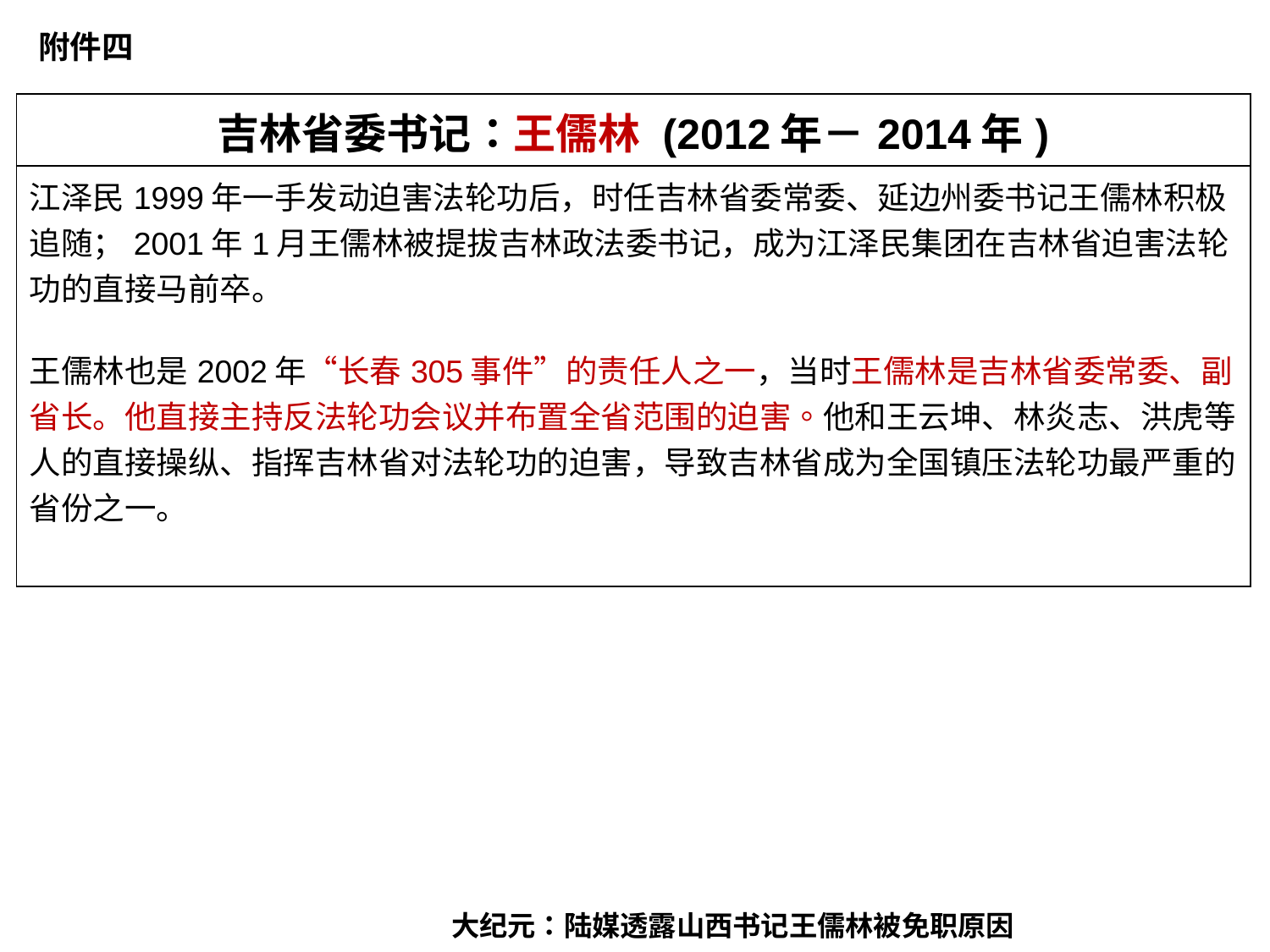

附件四
| 吉林省委书记：王儒林 (2012年－2014年) |
| --- |
| 江泽民1999年一手发动迫害法轮功后，时任吉林省委常委、延边州委书记王儒林积极追随；2001年1月王儒林被提拔吉林政法委书记，成为江泽民集团在吉林省迫害法轮功的直接马前卒。 王儒林也是2002年“长春305事件”的责任人之一，当时王儒林是吉林省委常委、副省长。他直接主持反法轮功会议并布置全省范围的迫害。他和王云坤、林炎志、洪虎等人的直接操纵、指挥吉林省对法轮功的迫害，导致吉林省成为全国镇压法轮功最严重的省份之一。 |
大纪元：陆媒透露山西书记王儒林被免职原因